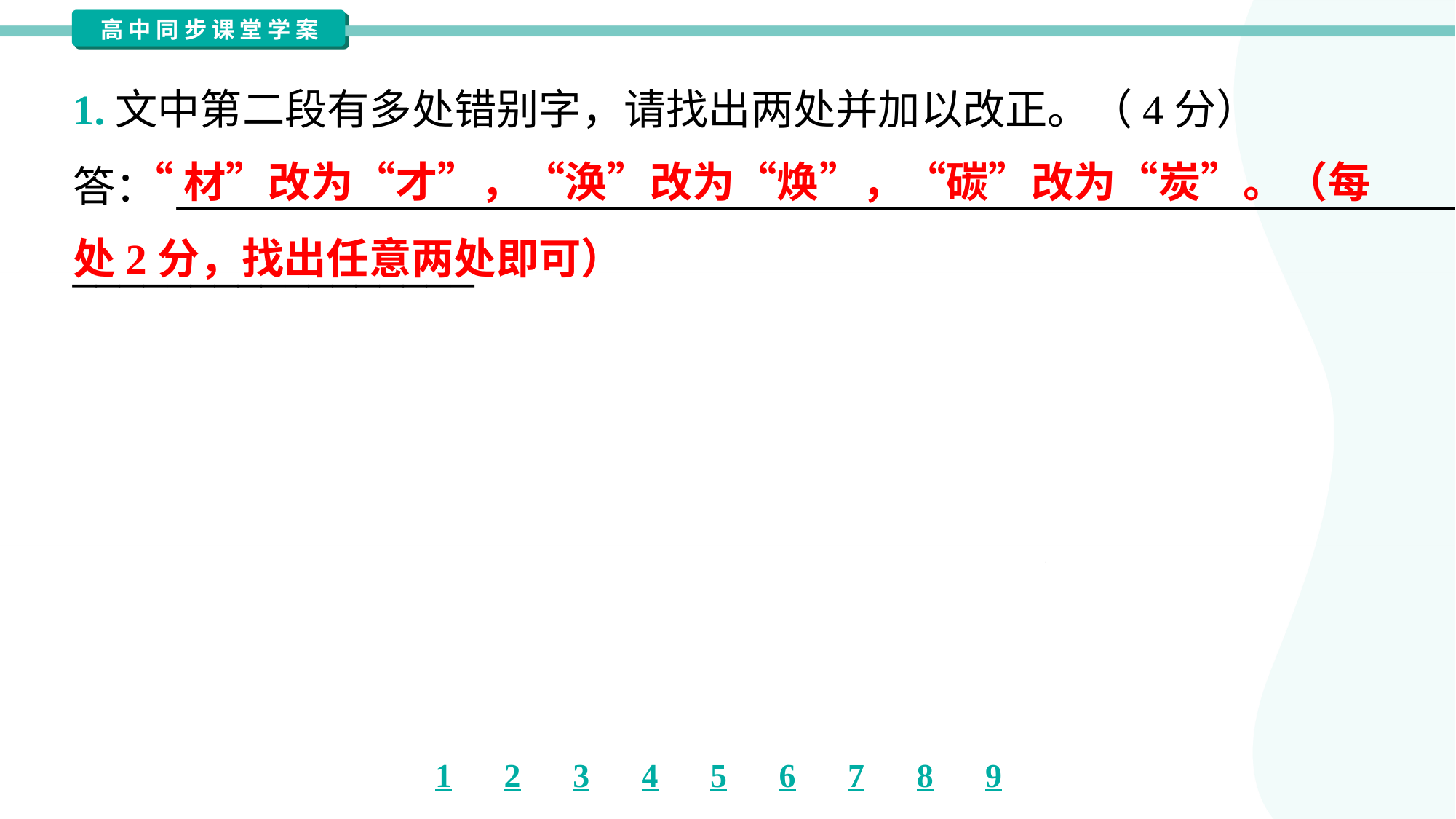

1.文中第二段有多处错别字，请找出两处并加以改正。（4分）
答： ________________________________________________________
_________________
      “材”改为“才”，“涣”改为“焕”，“碳”改为“炭”。（每处2分，找出任意两处即可）